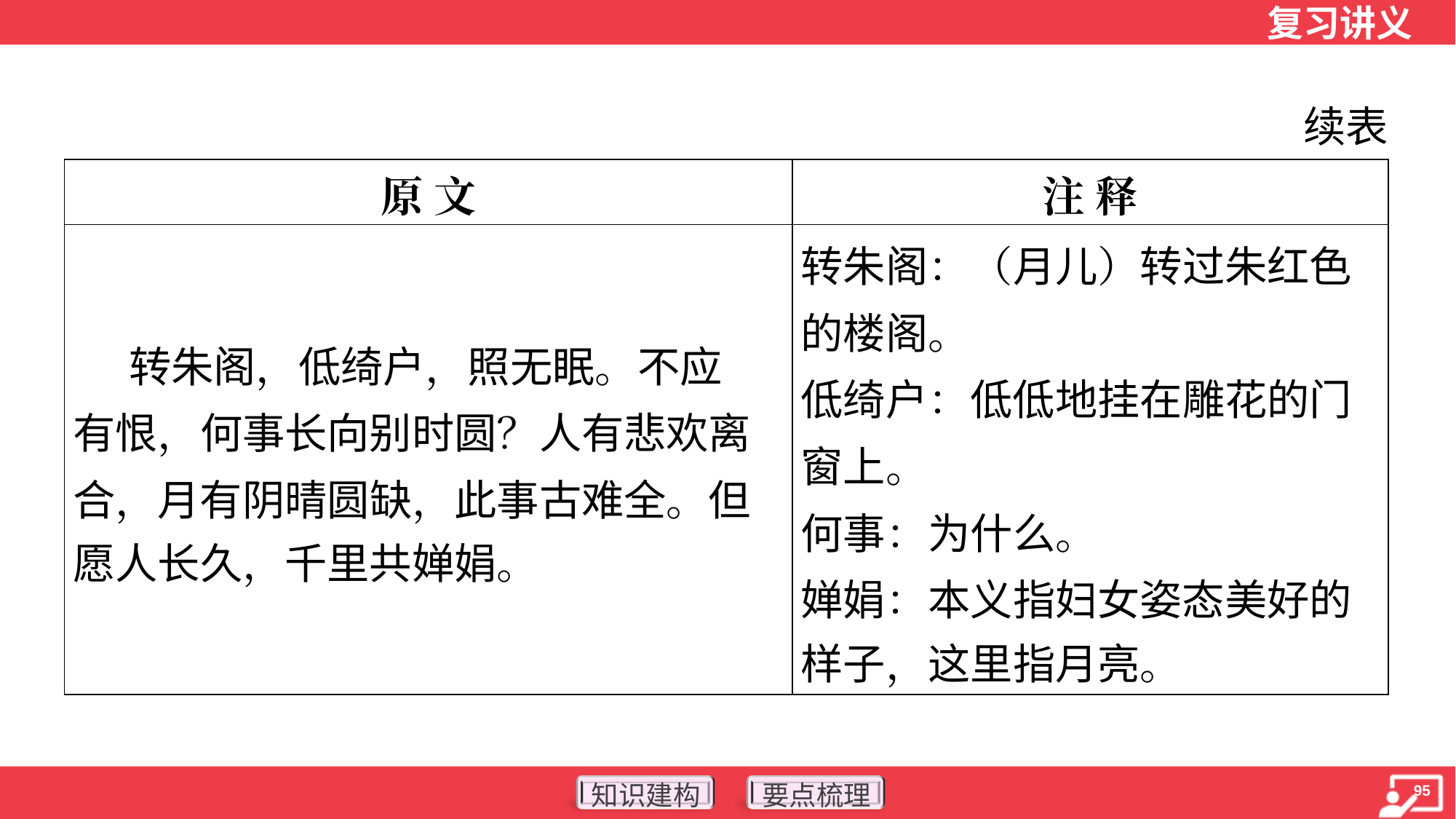

续表
| 原 文 | 注 释 |
| --- | --- |
| 转朱阁，低绮户，照无眠。不应 有恨，何事长向别时圆？人有悲欢离 合，月有阴晴圆缺，此事古难全。但 愿人长久，千里共婵娟。 | 转朱阁：（月儿）转过朱红色 的楼阁。 低绮户：低低地挂在雕花的门 窗上。 何事：为什么。 婵娟：本义指妇女姿态美好的 样子，这里指月亮。 |